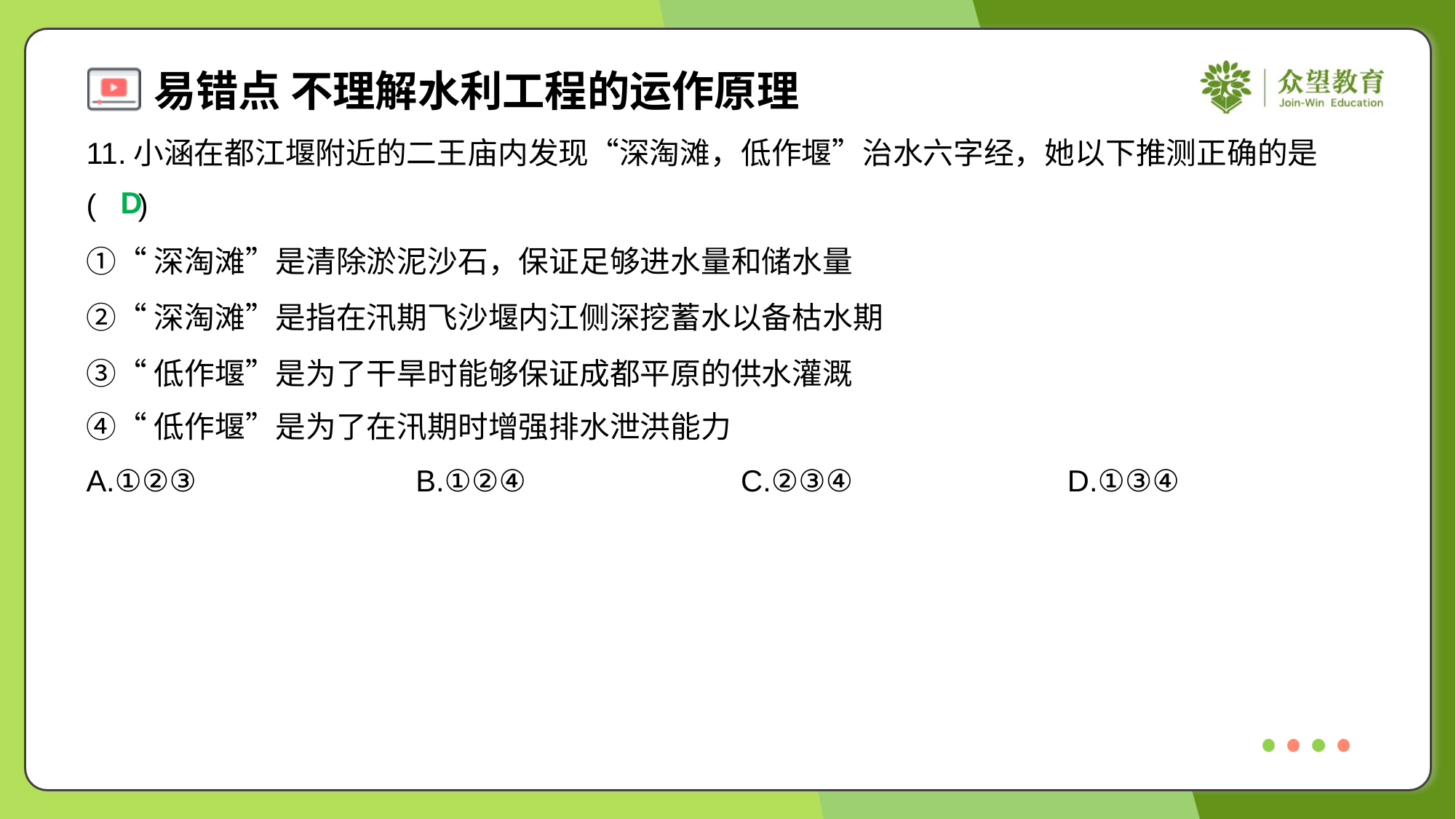

11.小涵在都江堰附近的二王庙内发现“深淘滩，低作堰”治水六字经，她以下推测正确的是
(     )
D
①“深淘滩”是清除淤泥沙石，保证足够进水量和储水量
②“深淘滩”是指在汛期飞沙堰内江侧深挖蓄水以备枯水期
③“低作堰”是为了干旱时能够保证成都平原的供水灌溉
④“低作堰”是为了在汛期时增强排水泄洪能力
A.①②③	B.①②④	C.②③④	D.①③④